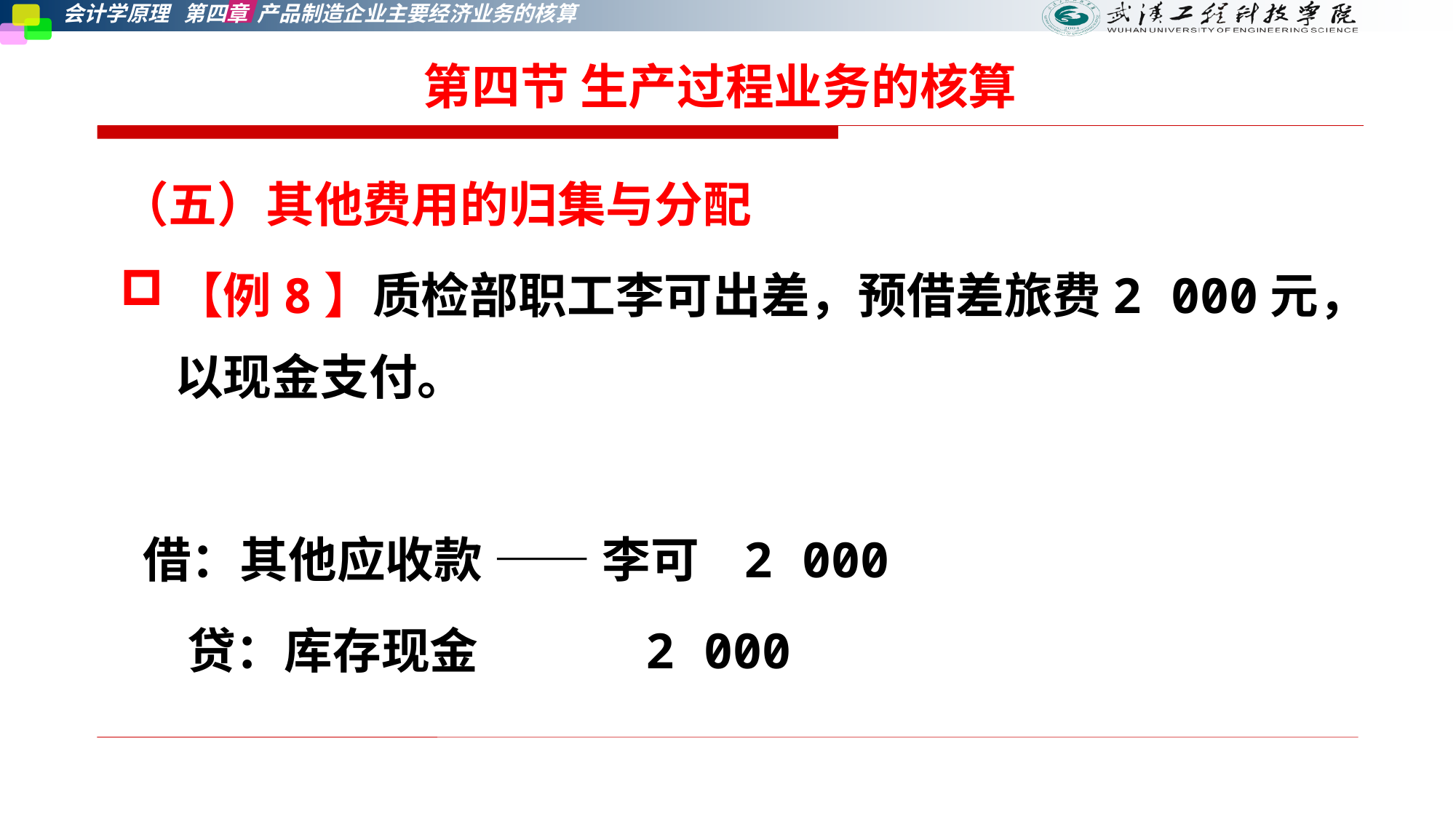

第四节 生产过程业务的核算
（五）其他费用的归集与分配
【例8】质检部职工李可出差，预借差旅费2 000元，以现金支付。

 借：其他应收款 —— 李可   2 000
     贷：库存现金              2 000